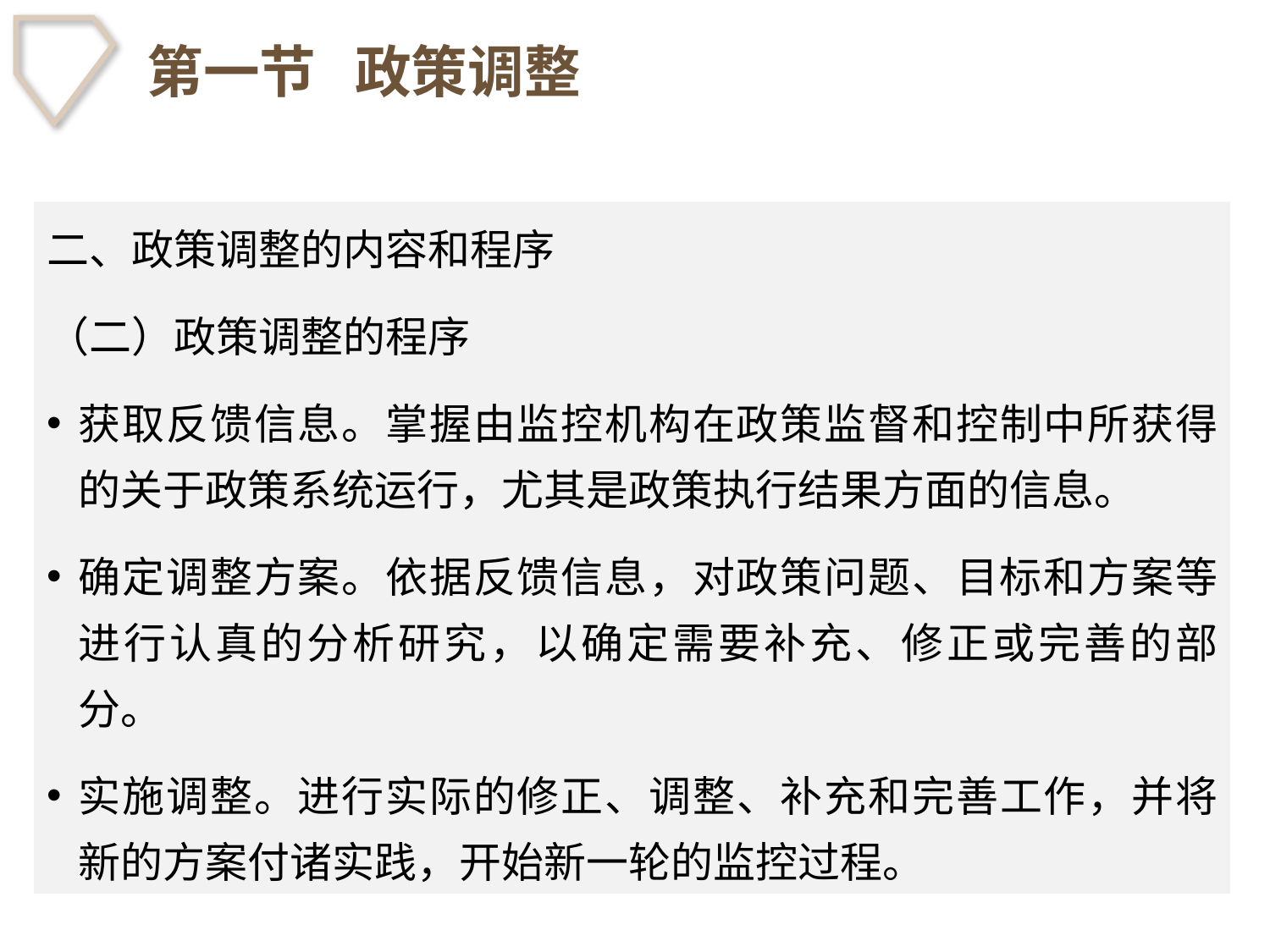

# 第一节   政策调整
二、政策调整的内容和程序
（二）政策调整的程序
获取反馈信息。掌握由监控机构在政策监督和控制中所获得的关于政策系统运行，尤其是政策执行结果方面的信息。
确定调整方案。依据反馈信息，对政策问题、目标和方案等进行认真的分析研究，以确定需要补充、修正或完善的部分。
实施调整。进行实际的修正、调整、补充和完善工作，并将新的方案付诸实践，开始新一轮的监控过程。